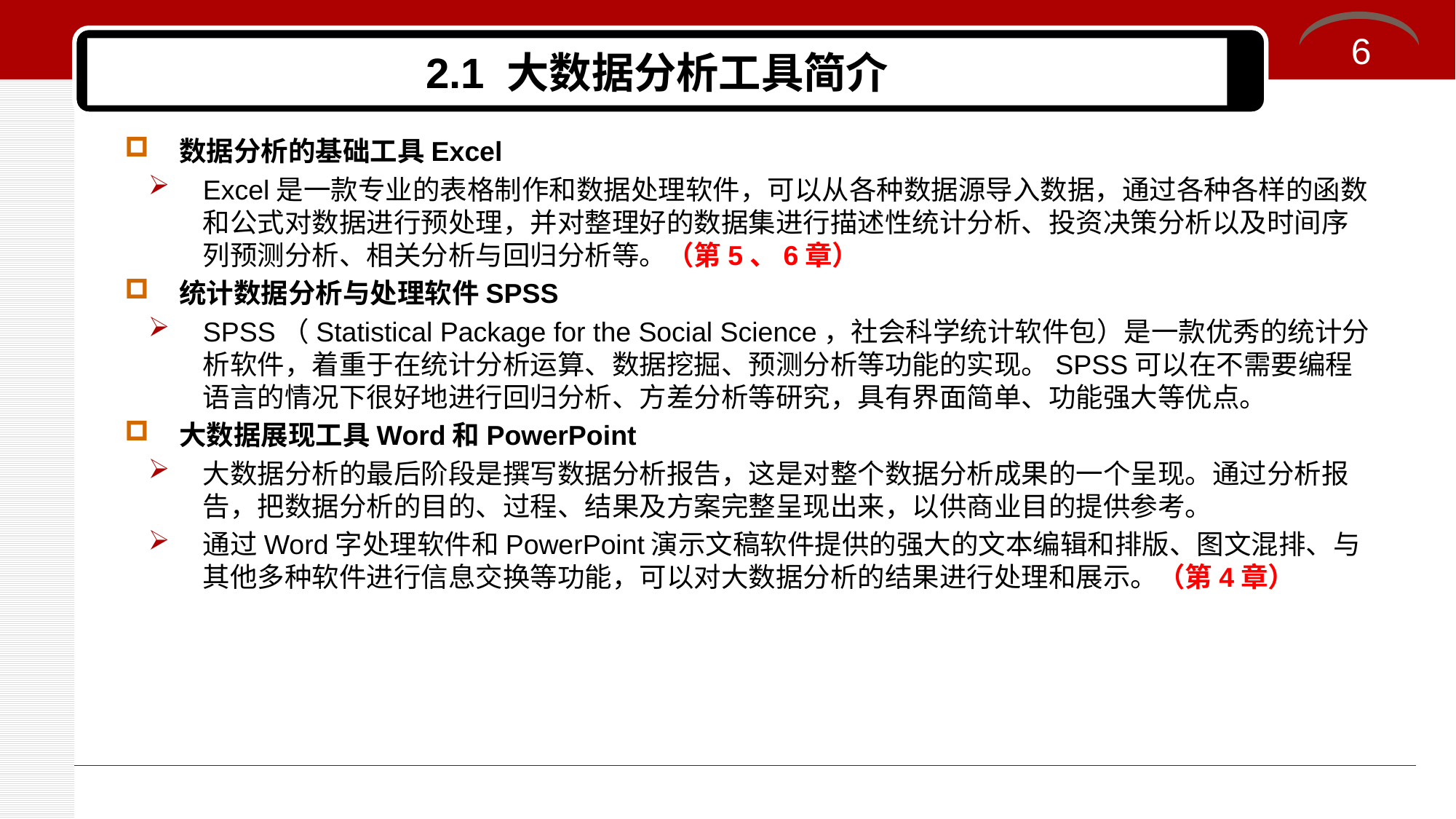

6
# 2.1 大数据分析工具简介
数据分析的基础工具Excel
Excel是一款专业的表格制作和数据处理软件，可以从各种数据源导入数据，通过各种各样的函数和公式对数据进行预处理，并对整理好的数据集进行描述性统计分析、投资决策分析以及时间序列预测分析、相关分析与回归分析等。（第5、6章）
统计数据分析与处理软件SPSS
SPSS（Statistical Package for the Social Science，社会科学统计软件包）是一款优秀的统计分析软件，着重于在统计分析运算、数据挖掘、预测分析等功能的实现。SPSS可以在不需要编程语言的情况下很好地进行回归分析、方差分析等研究，具有界面简单、功能强大等优点。
大数据展现工具Word和PowerPoint
大数据分析的最后阶段是撰写数据分析报告，这是对整个数据分析成果的一个呈现。通过分析报告，把数据分析的目的、过程、结果及方案完整呈现出来，以供商业目的提供参考。
通过Word字处理软件和PowerPoint演示文稿软件提供的强大的文本编辑和排版、图文混排、与其他多种软件进行信息交换等功能，可以对大数据分析的结果进行处理和展示。（第4章）